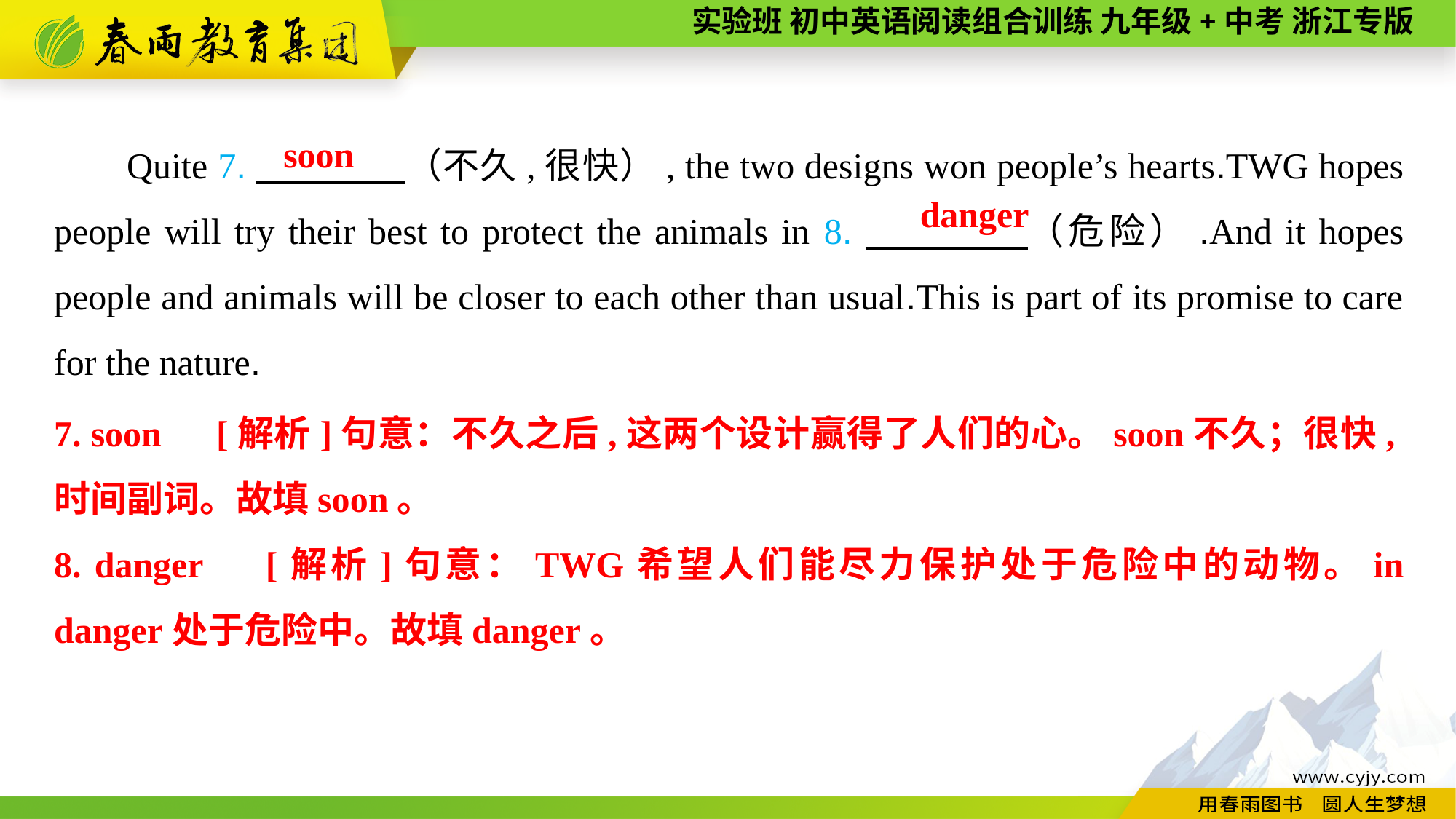

Quite 7.　　　　（不久,很快）, the two designs won people’s hearts.TWG hopes people will try their best to protect the animals in 8.　　　　（危险）.And it hopes people and animals will be closer to each other than usual.This is part of its promise to care for the nature.
soon
danger
7. soon　[解析]句意：不久之后,这两个设计赢得了人们的心。soon不久；很快,时间副词。故填soon。
8. danger　[解析]句意：TWG希望人们能尽力保护处于危险中的动物。in danger处于危险中。故填danger。